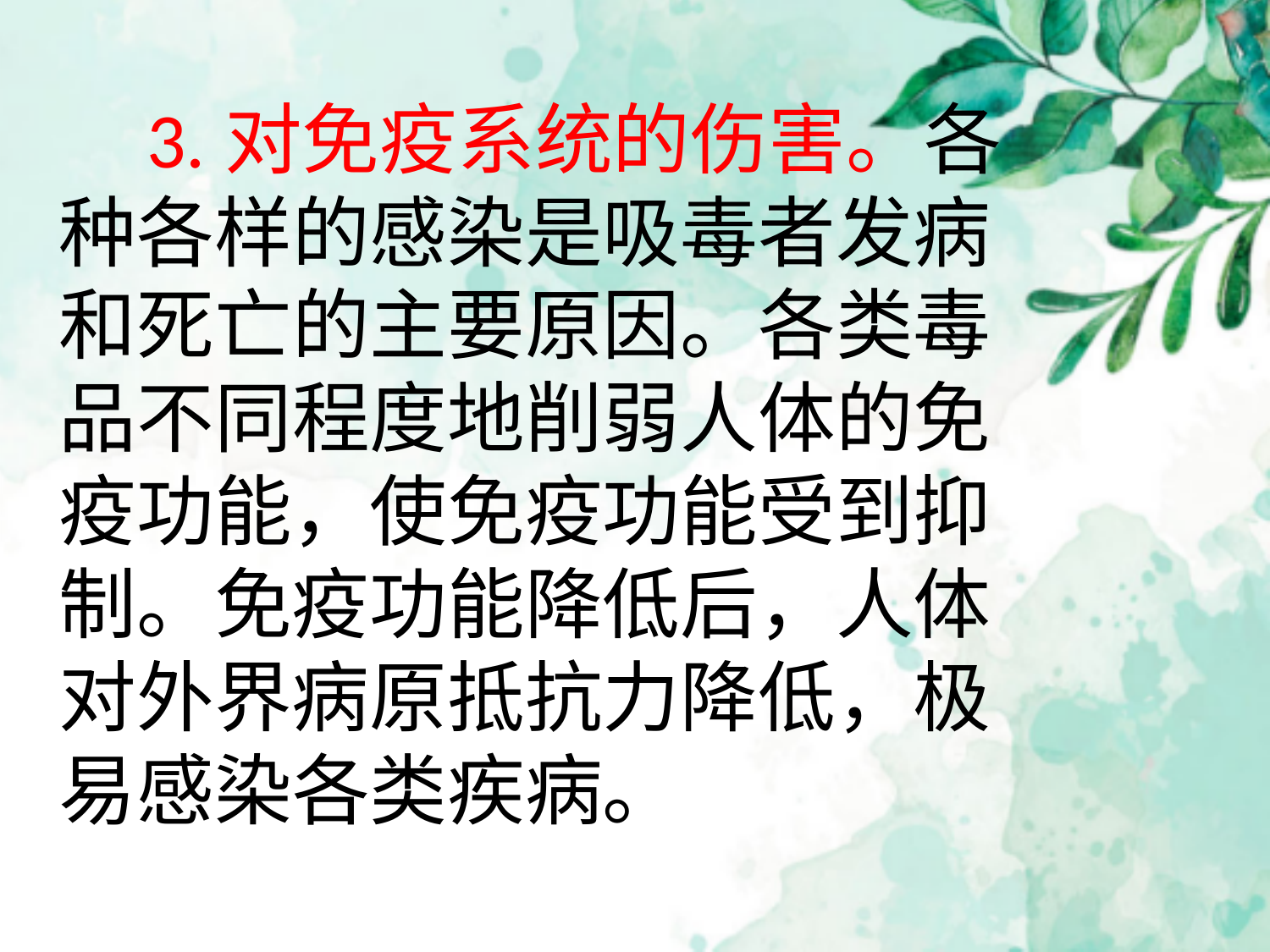

3.对免疫系统的伤害。各种各样的感染是吸毒者发病和死亡的主要原因。各类毒品不同程度地削弱人体的免疫功能，使免疫功能受到抑制。免疫功能降低后，人体对外界病原抵抗力降低，极易感染各类疾病。